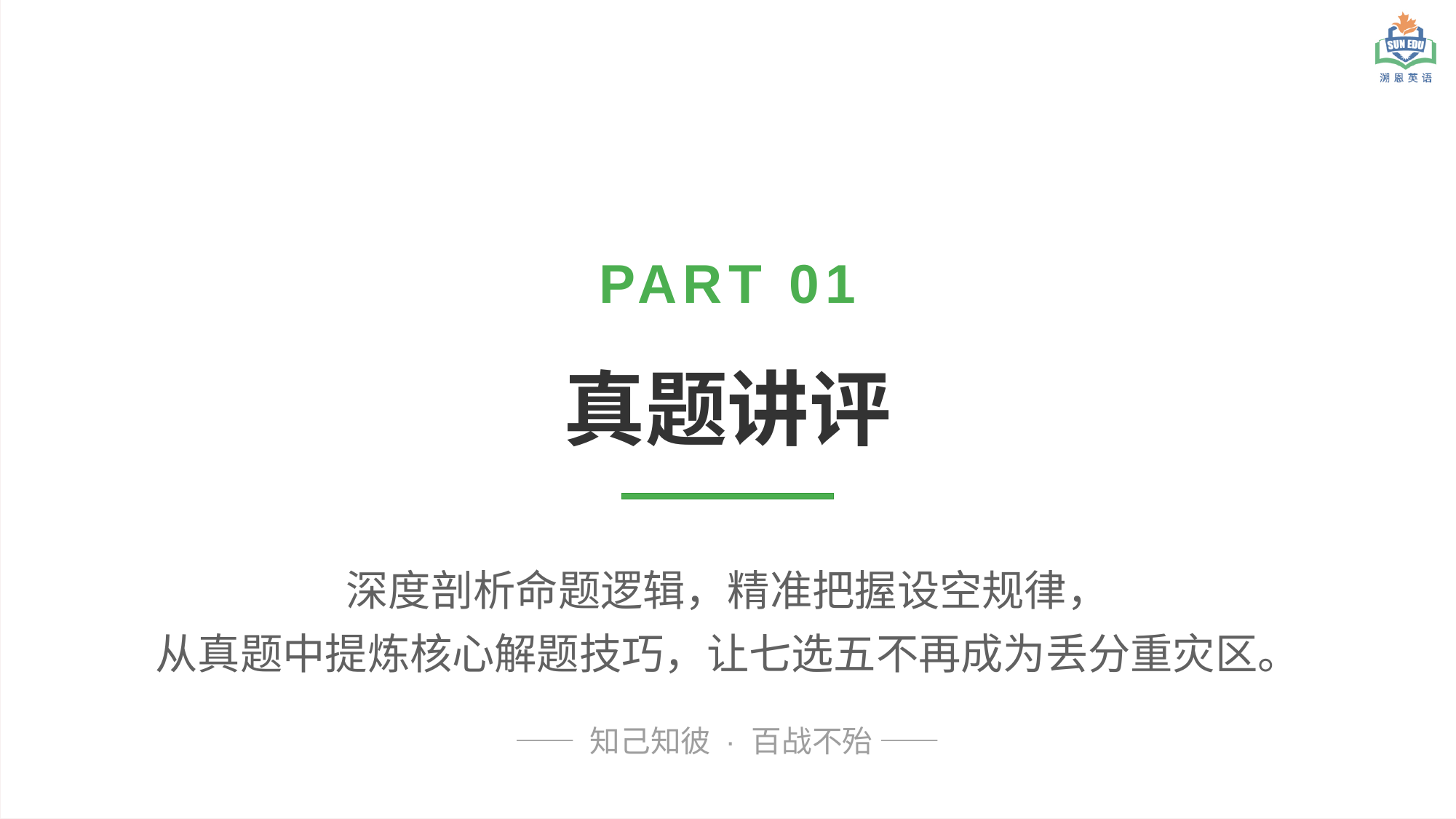

PART 01
真题讲评

深度剖析命题逻辑，精准把握设空规律，
从真题中提炼核心解题技巧，让七选五不再成为丢分重灾区。
—— 知己知彼 · 百战不殆 ——